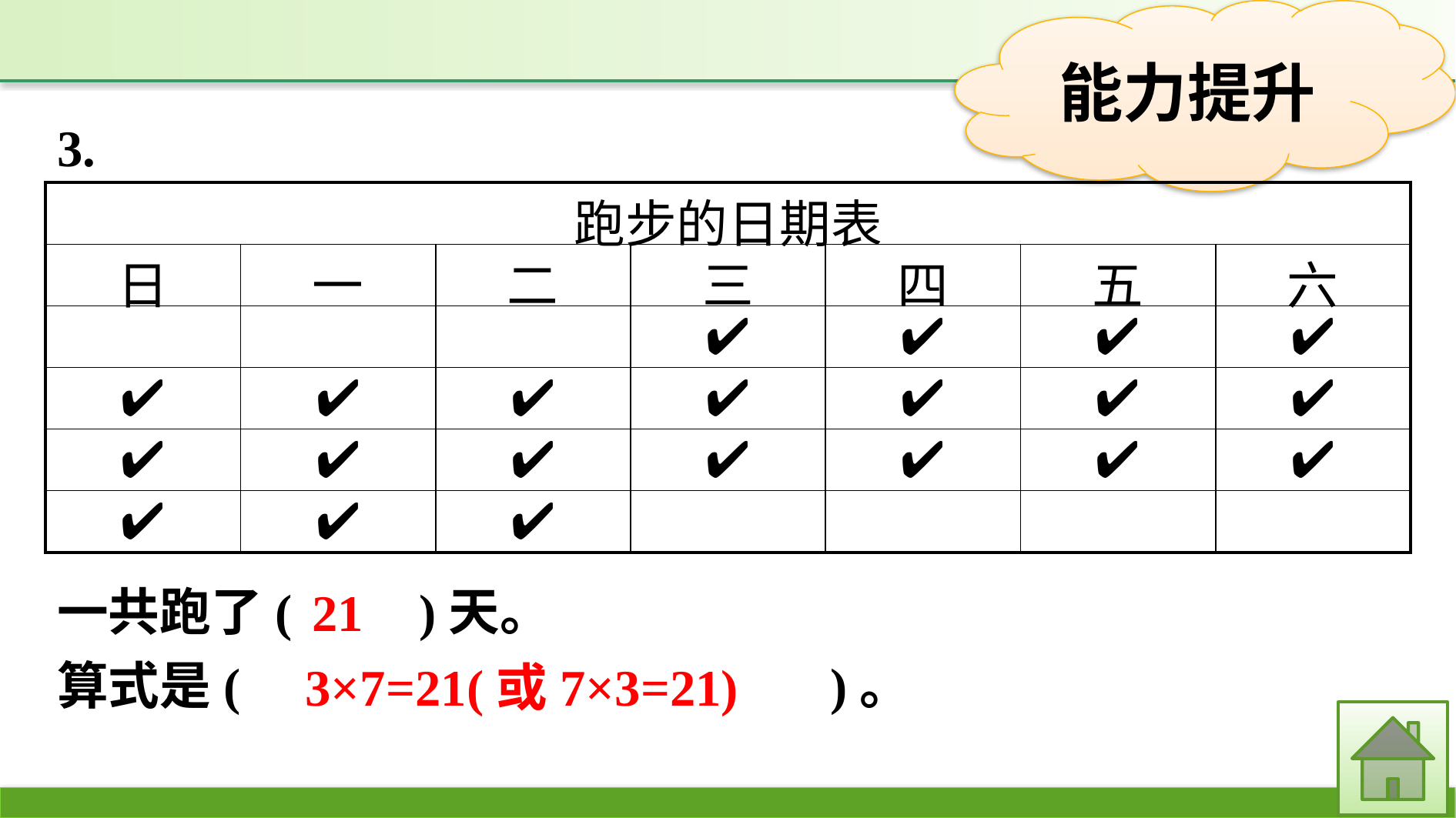

3.
| 跑步的日期表 |  |  |  |  |  |  |
| --- | --- | --- | --- | --- | --- | --- |
| 日 | 一 | 二 | 三 | 四 | 五 | 六 |
|  |  |  | ✔ | ✔ | ✔ | ✔ |
| ✔ | ✔ | ✔ | ✔ | ✔ | ✔ | ✔ |
| ✔ | ✔ | ✔ | ✔ | ✔ | ✔ | ✔ |
| ✔ | ✔ | ✔ |  |  |  |  |
一共跑了(　　)天。
算式是(　　　　　　　　　　　)。
21
3×7=21(或7×3=21)